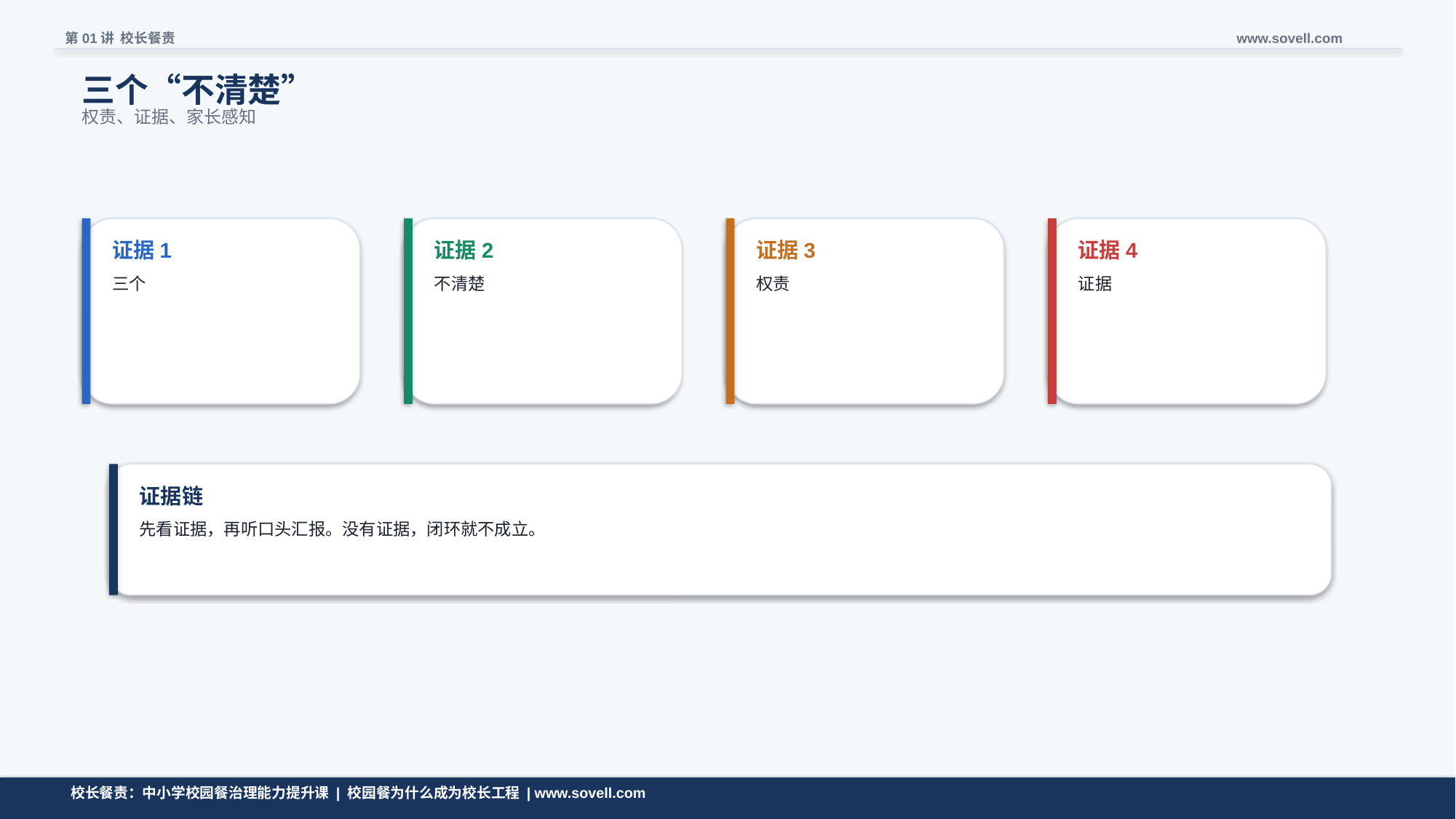

第01讲  校长餐责
www.sovell.com

三个“不清楚”
权责、证据、家长感知

证据1
证据2
证据3
证据4
三个
不清楚
权责
证据

证据链
先看证据，再听口头汇报。没有证据，闭环就不成立。

证据链是把管理问题变成可追问、可复查、可销号的关键。
校长餐责：中小学校园餐治理能力提升课 | 校园餐为什么成为校长工程 | www.sovell.com